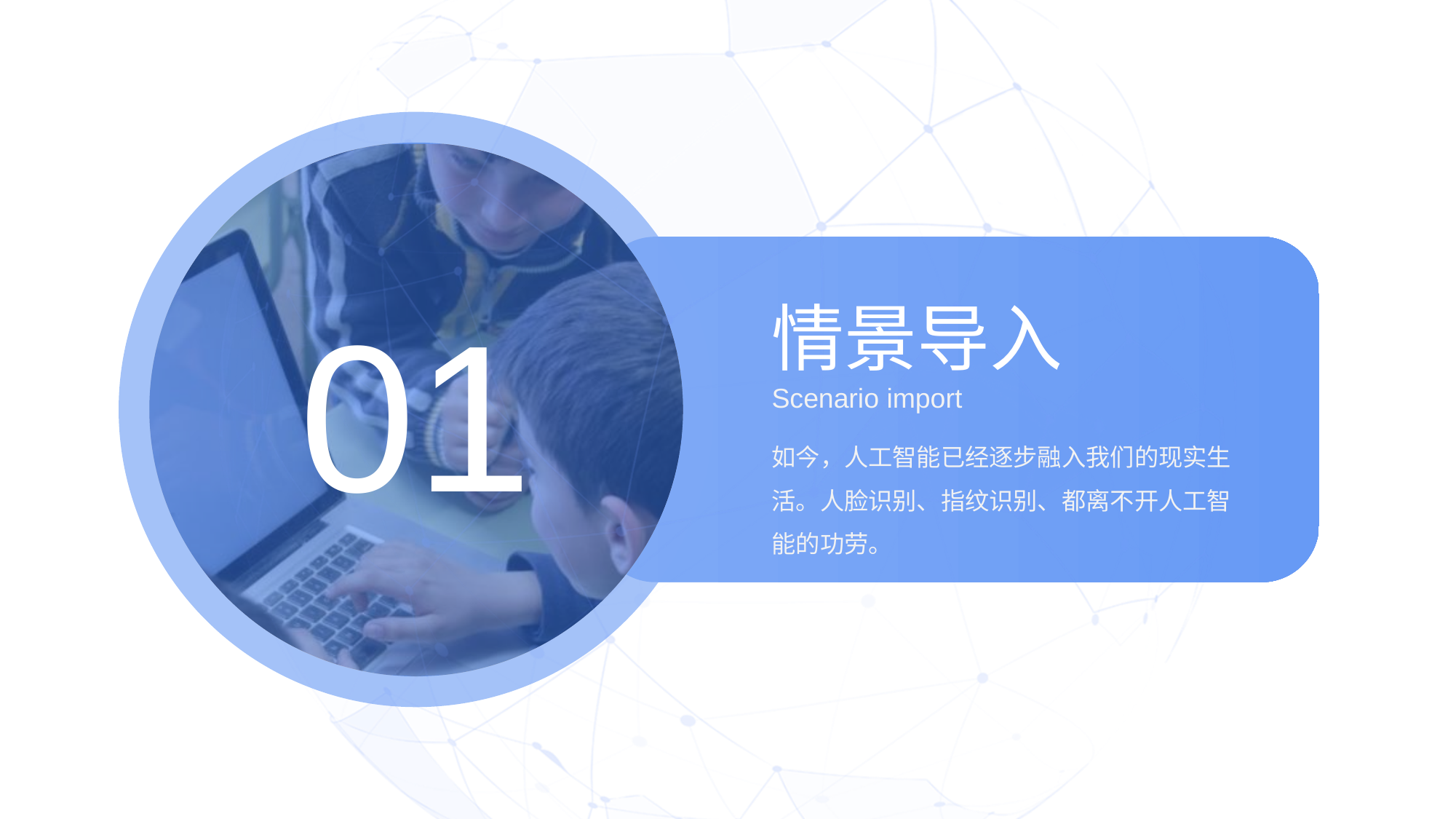

01
情景导入
Scenario import
如今，人工智能已经逐步融入我们的现实生活。人脸识别、指纹识别、都离不开人工智能的功劳。